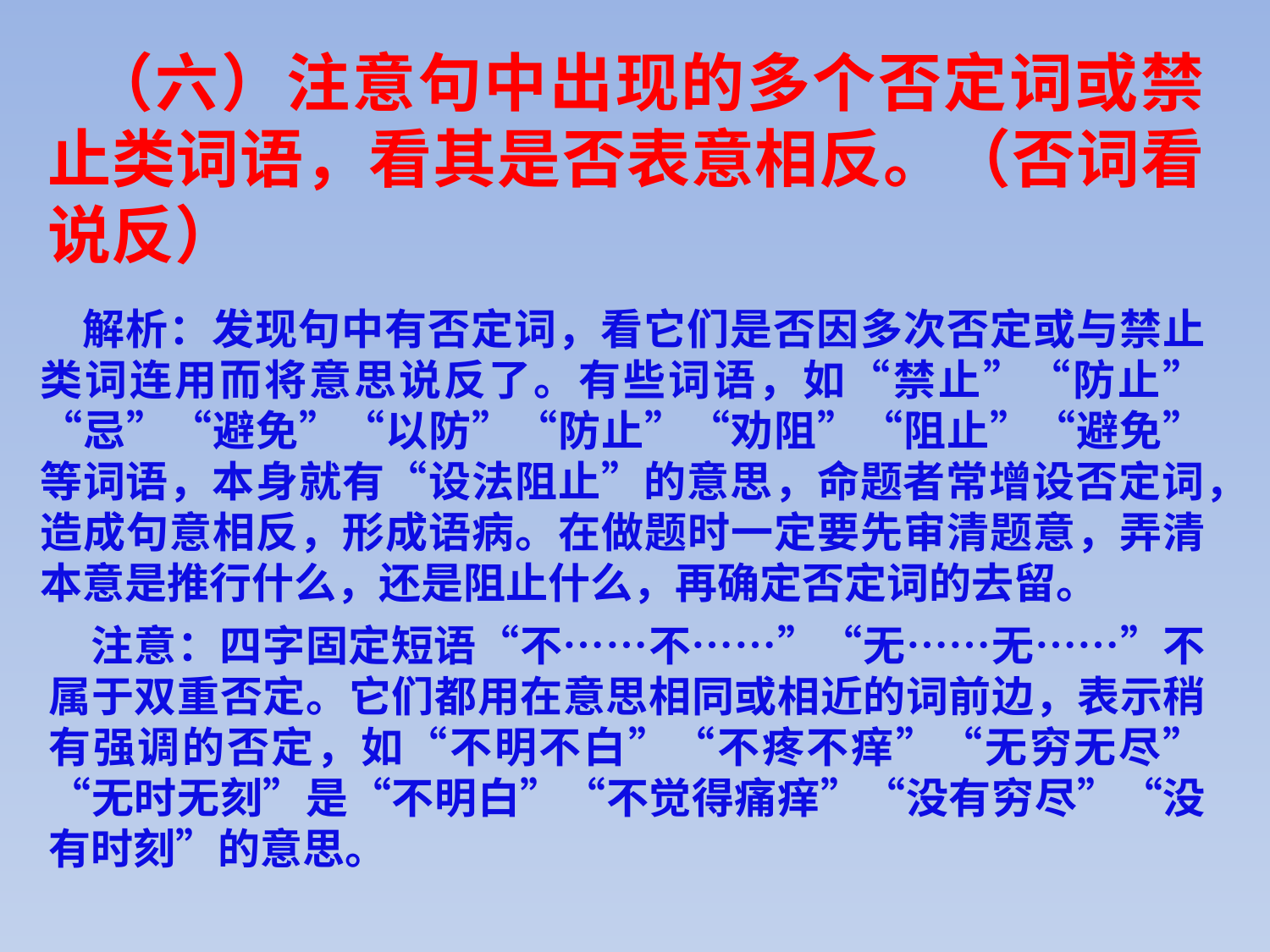

（六）注意句中出现的多个否定词或禁止类词语，看其是否表意相反。（否词看说反）
解析：发现句中有否定词，看它们是否因多次否定或与禁止类词连用而将意思说反了。有些词语，如“禁止”“防止”“忌”“避免”“以防”“防止”“劝阻”“阻止”“避免”等词语，本身就有“设法阻止”的意思，命题者常增设否定词，造成句意相反，形成语病。在做题时一定要先审清题意，弄清本意是推行什么，还是阻止什么，再确定否定词的去留。
注意：四字固定短语“不……不……”“无……无……”不属于双重否定。它们都用在意思相同或相近的词前边，表示稍有强调的否定，如“不明不白”“不疼不痒”“无穷无尽”“无时无刻”是“不明白”“不觉得痛痒”“没有穷尽”“没有时刻”的意思。